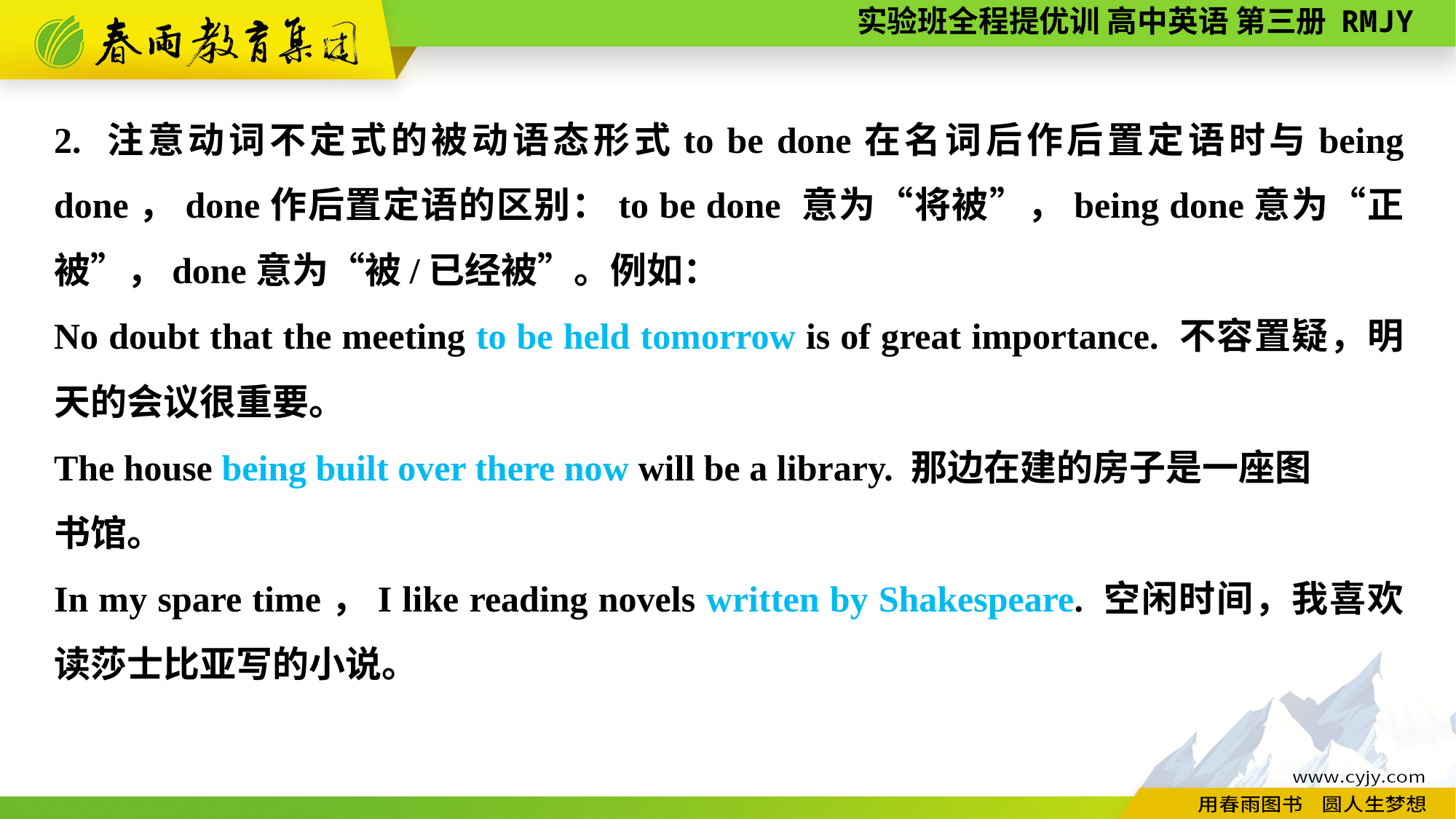

2. 注意动词不定式的被动语态形式to be done在名词后作后置定语时与being done，done作后置定语的区别：to be done 意为“将被”，being done意为“正被”，done意为“被/已经被”。例如：
No doubt that the meeting to be held tomorrow is of great importance. 不容置疑，明天的会议很重要。
The house being built over there now will be a library. 那边在建的房子是一座图
书馆。
In my spare time，I like reading novels written by Shakespeare. 空闲时间，我喜欢读莎士比亚写的小说。